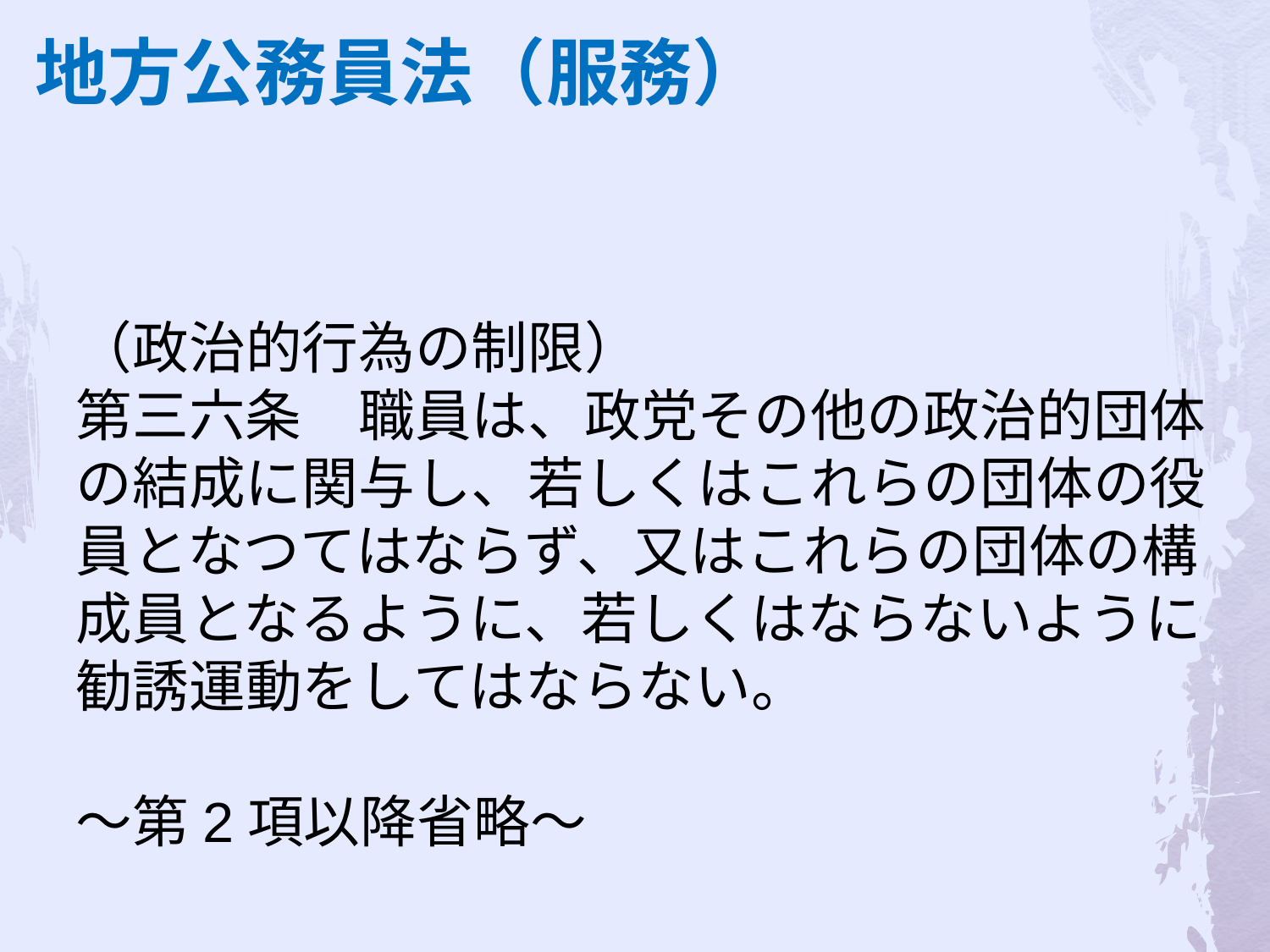

地方公務員法（服務）
（政治的行為の制限）
第三六条　職員は、政党その他の政治的団体の結成に関与し、若しくはこれらの団体の役員となつてはならず、又はこれらの団体の構成員となるように、若しくはならないように勧誘運動をしてはならない。

～第2項以降省略～